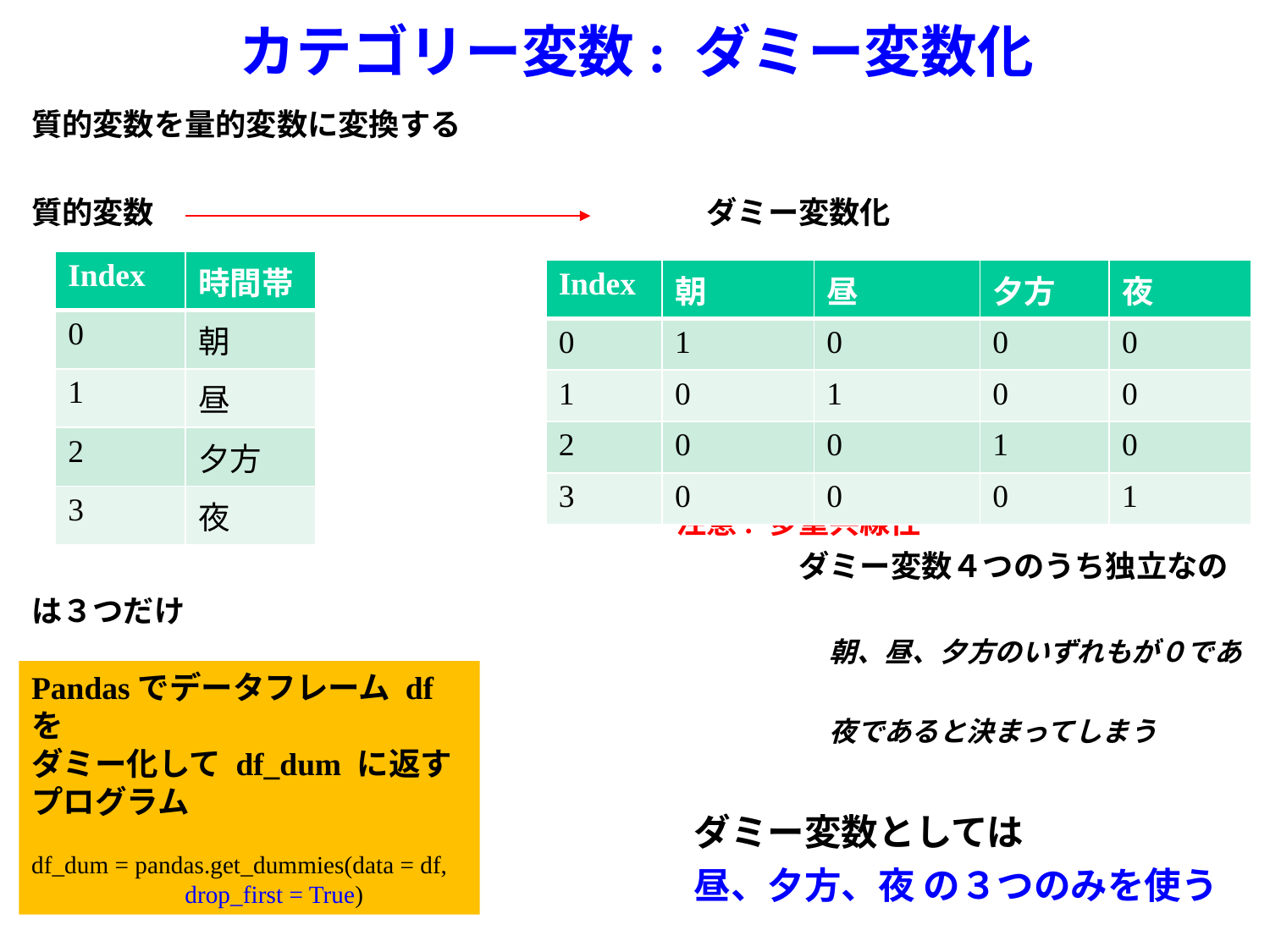

カテゴリー変数: ダミー変数化
質的変数を量的変数に変換する

質的変数　　　　　　　　　　　　　　　　　　ダミー変数化

　　　　　　　　　　　　　　　　　　　　　注意: 多重共線性
　　　　　　　　　　　　　　　　　　　　　　　　　ダミー変数４つのうち独立なのは３つだけ
　　　　　　　　　　　　　　　　　　　　　　　　　　　　　朝、昼、夕方のいずれもが０であれば、
　　　　　　　　　　　　　　　　　　　　　　　　　　　　　夜であると決まってしまう

　　　　　　　　　　　　　　　　　　ダミー変数としては
　　　　　　　　　　　　　　　　　　昼、夕方、夜 の３つのみを使う

| Index | 時間帯 |
| --- | --- |
| 0 | 朝 |
| 1 | 昼 |
| 2 | 夕方 |
| 3 | 夜 |
| Index | 朝 | 昼 | 夕方 | 夜 |
| --- | --- | --- | --- | --- |
| 0 | 1 | 0 | 0 | 0 |
| 1 | 0 | 1 | 0 | 0 |
| 2 | 0 | 0 | 1 | 0 |
| 3 | 0 | 0 | 0 | 1 |
Pandasでデータフレーム df を
ダミー化して df_dum に返す
プログラム

df_dum = pandas.get_dummies(data = df,
                         drop_first = True)